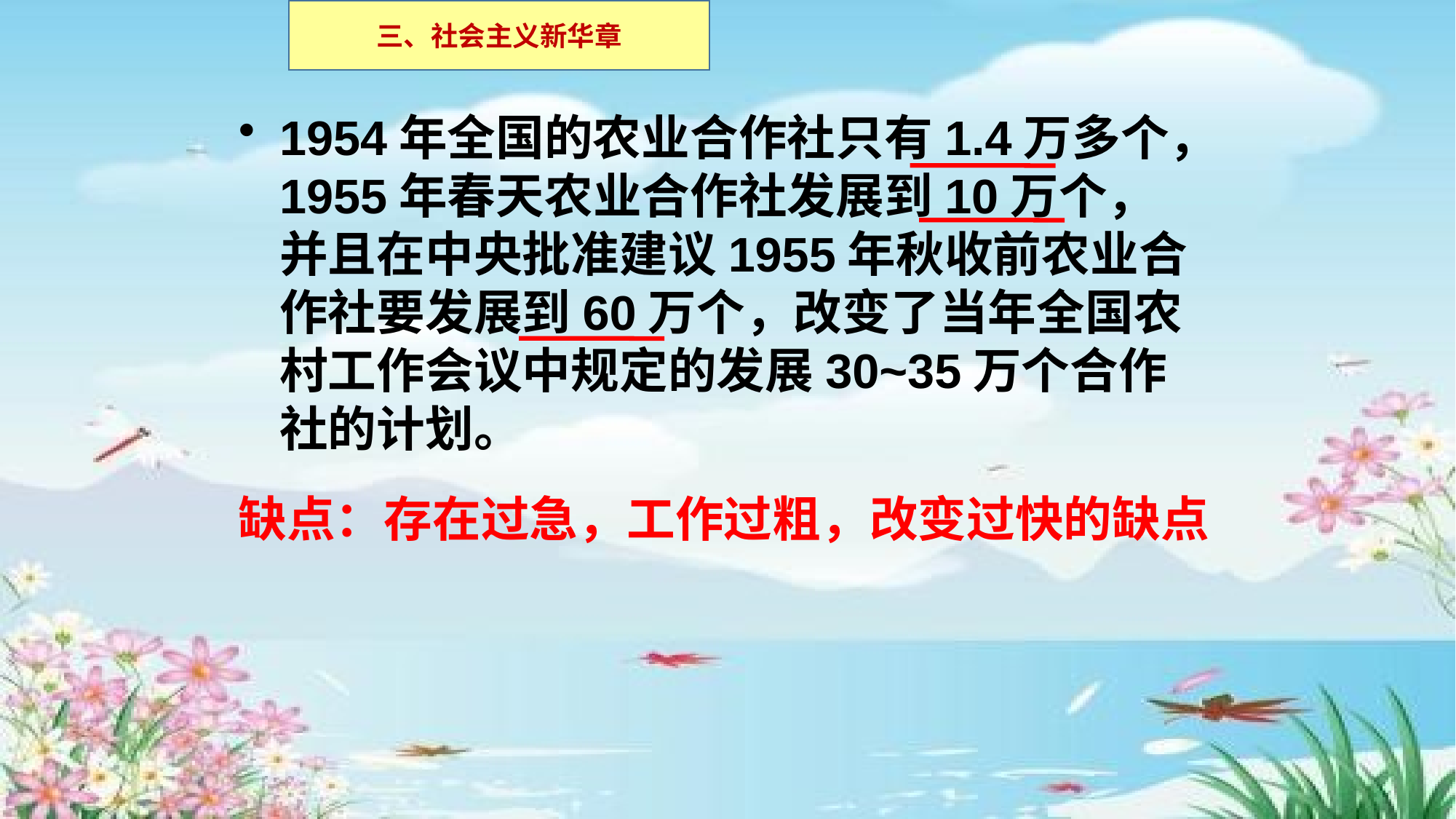

三、社会主义新华章
1954年全国的农业合作社只有1.4万多个，1955年春天农业合作社发展到10万个，并且在中央批准建议1955年秋收前农业合作社要发展到60万个，改变了当年全国农村工作会议中规定的发展30~35万个合作社的计划。

缺点：存在过急，工作过粗，改变过快的缺点